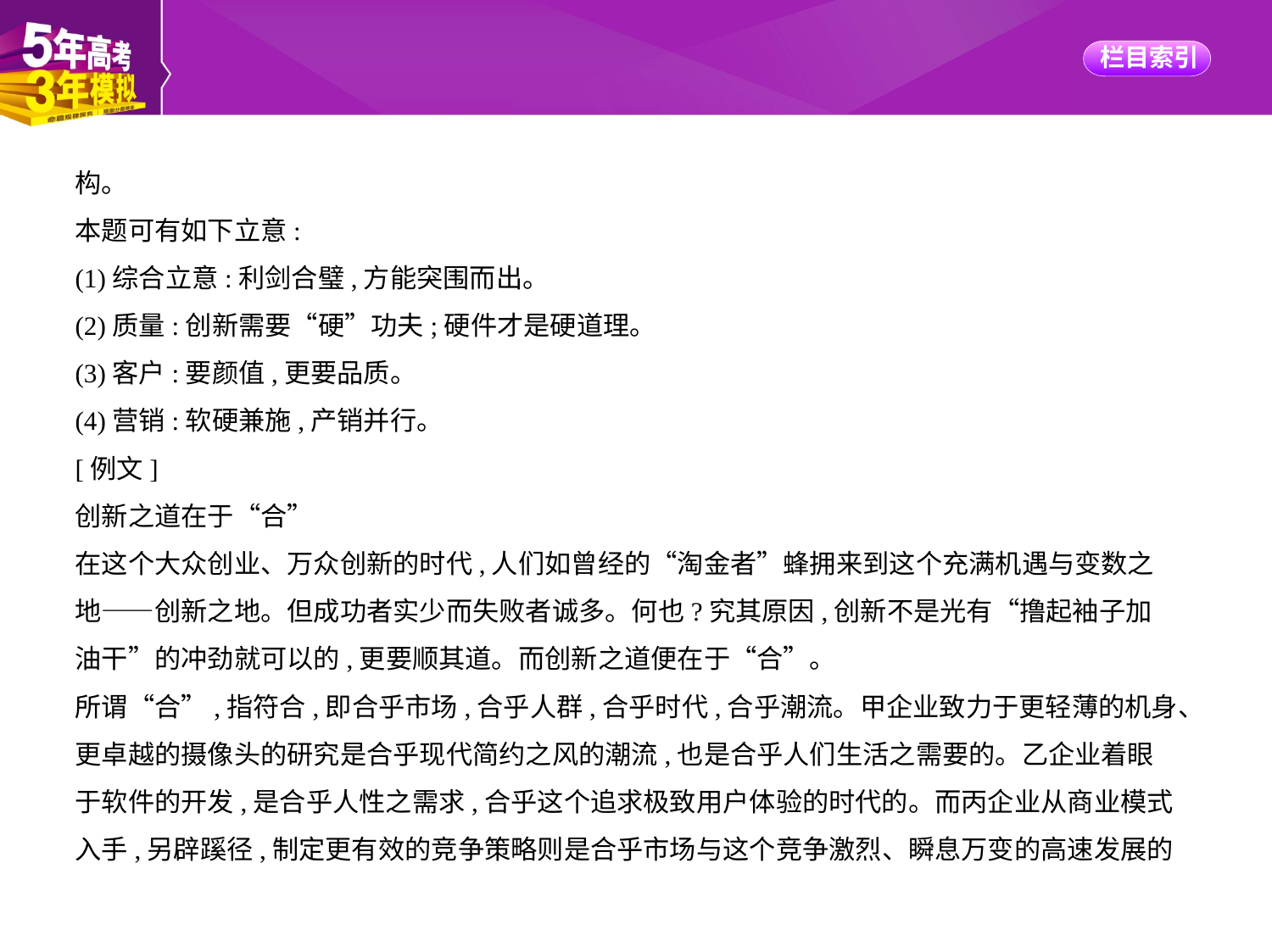

构。
本题可有如下立意:
(1)综合立意:利剑合璧,方能突围而出。
(2)质量:创新需要“硬”功夫;硬件才是硬道理。
(3)客户:要颜值,更要品质。
(4)营销:软硬兼施,产销并行。
[例文]
创新之道在于“合”
在这个大众创业、万众创新的时代,人们如曾经的“淘金者”蜂拥来到这个充满机遇与变数之
地——创新之地。但成功者实少而失败者诚多。何也?究其原因,创新不是光有“撸起袖子加
油干”的冲劲就可以的,更要顺其道。而创新之道便在于“合”。
所谓“合”,指符合,即合乎市场,合乎人群,合乎时代,合乎潮流。甲企业致力于更轻薄的机身、
更卓越的摄像头的研究是合乎现代简约之风的潮流,也是合乎人们生活之需要的。乙企业着眼
于软件的开发,是合乎人性之需求,合乎这个追求极致用户体验的时代的。而丙企业从商业模式
入手,另辟蹊径,制定更有效的竞争策略则是合乎市场与这个竞争激烈、瞬息万变的高速发展的